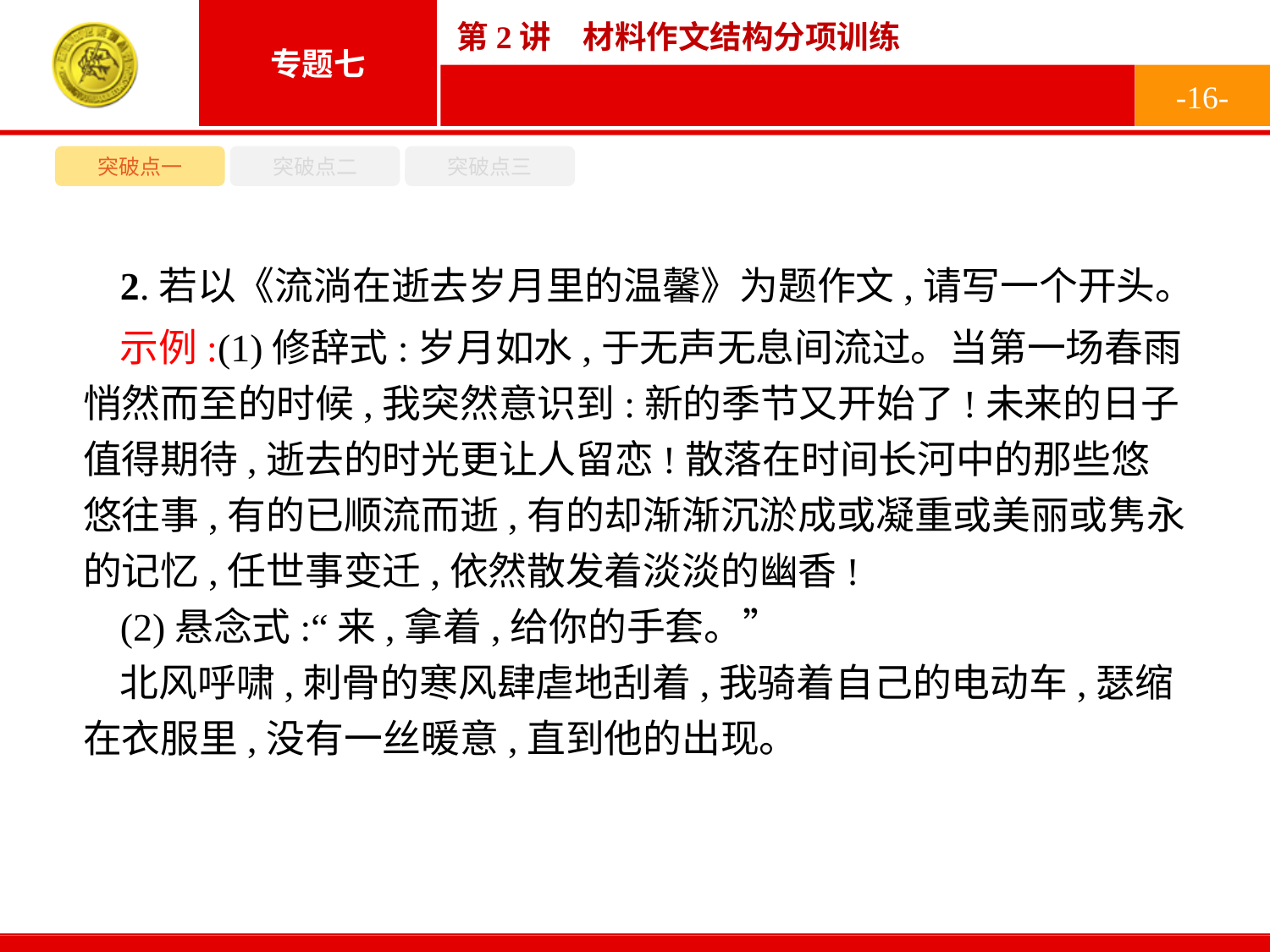

-16-
突破点一
突破点二
突破点三
2.若以《流淌在逝去岁月里的温馨》为题作文,请写一个开头。
示例:(1)修辞式:岁月如水,于无声无息间流过。当第一场春雨悄然而至的时候,我突然意识到:新的季节又开始了!未来的日子值得期待,逝去的时光更让人留恋!散落在时间长河中的那些悠悠往事,有的已顺流而逝,有的却渐渐沉淤成或凝重或美丽或隽永的记忆,任世事变迁,依然散发着淡淡的幽香!
(2)悬念式:“来,拿着,给你的手套。”
北风呼啸,刺骨的寒风肆虐地刮着,我骑着自己的电动车,瑟缩在衣服里,没有一丝暖意,直到他的出现。